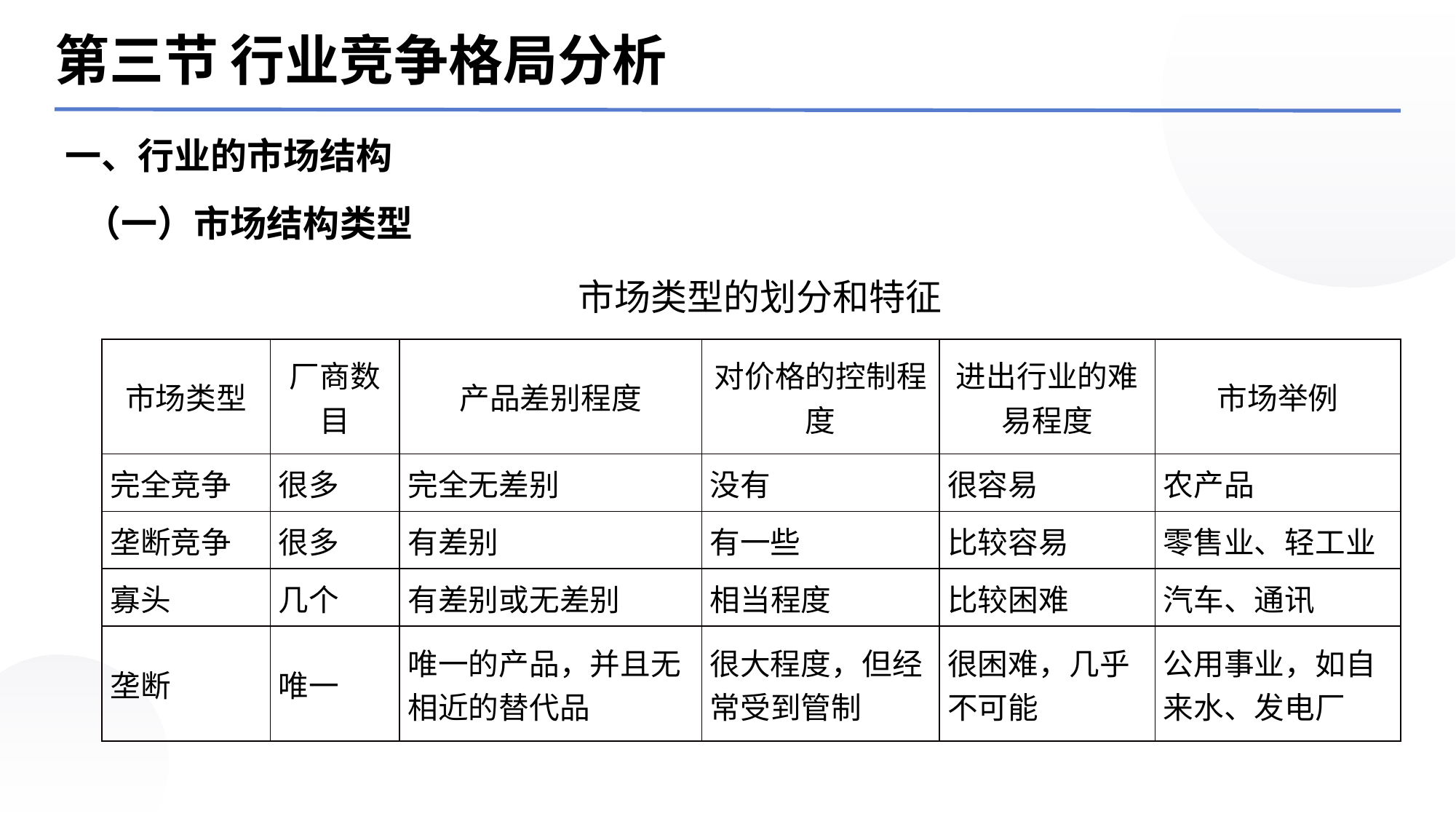

第三节 行业竞争格局分析
一、行业的市场结构
（一）市场结构类型
市场类型的划分和特征
| 市场类型 | 厂商数目 | 产品差别程度 | 对价格的控制程度 | 进出行业的难易程度 | 市场举例 |
| --- | --- | --- | --- | --- | --- |
| 完全竞争 | 很多 | 完全无差别 | 没有 | 很容易 | 农产品 |
| 垄断竞争 | 很多 | 有差别 | 有一些 | 比较容易 | 零售业、轻工业 |
| 寡头 | 几个 | 有差别或无差别 | 相当程度 | 比较困难 | 汽车、通讯 |
| 垄断 | 唯一 | 唯一的产品，并且无相近的替代品 | 很大程度，但经常受到管制 | 很困难，几乎不可能 | 公用事业，如自来水、发电厂 |